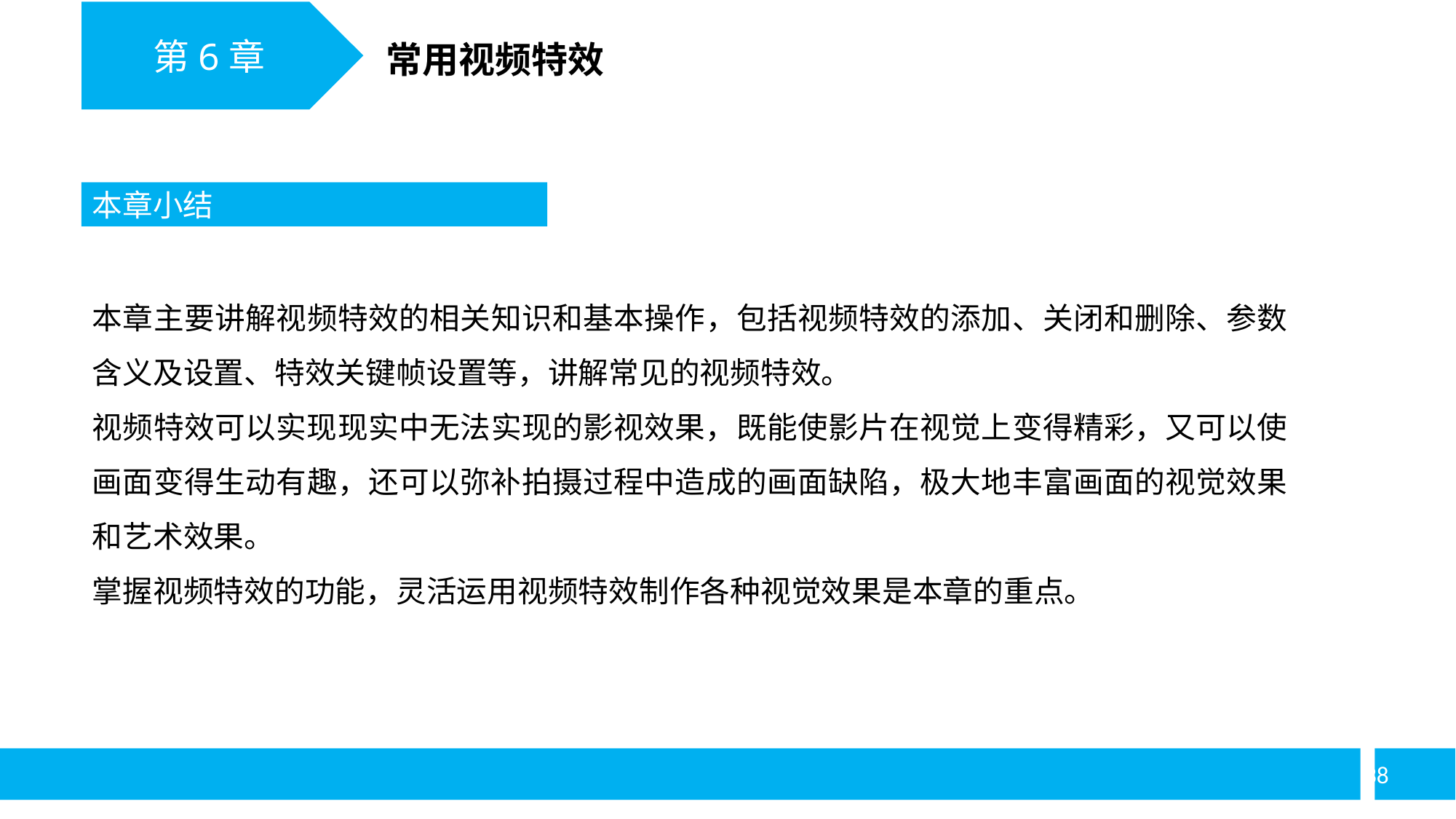

第6章
常用视频特效
本章小结
本章主要讲解视频特效的相关知识和基本操作，包括视频特效的添加、关闭和删除、参数含义及设置、特效关键帧设置等，讲解常见的视频特效。
视频特效可以实现现实中无法实现的影视效果，既能使影片在视觉上变得精彩，又可以使画面变得生动有趣，还可以弥补拍摄过程中造成的画面缺陷，极大地丰富画面的视觉效果和艺术效果。
掌握视频特效的功能，灵活运用视频特效制作各种视觉效果是本章的重点。